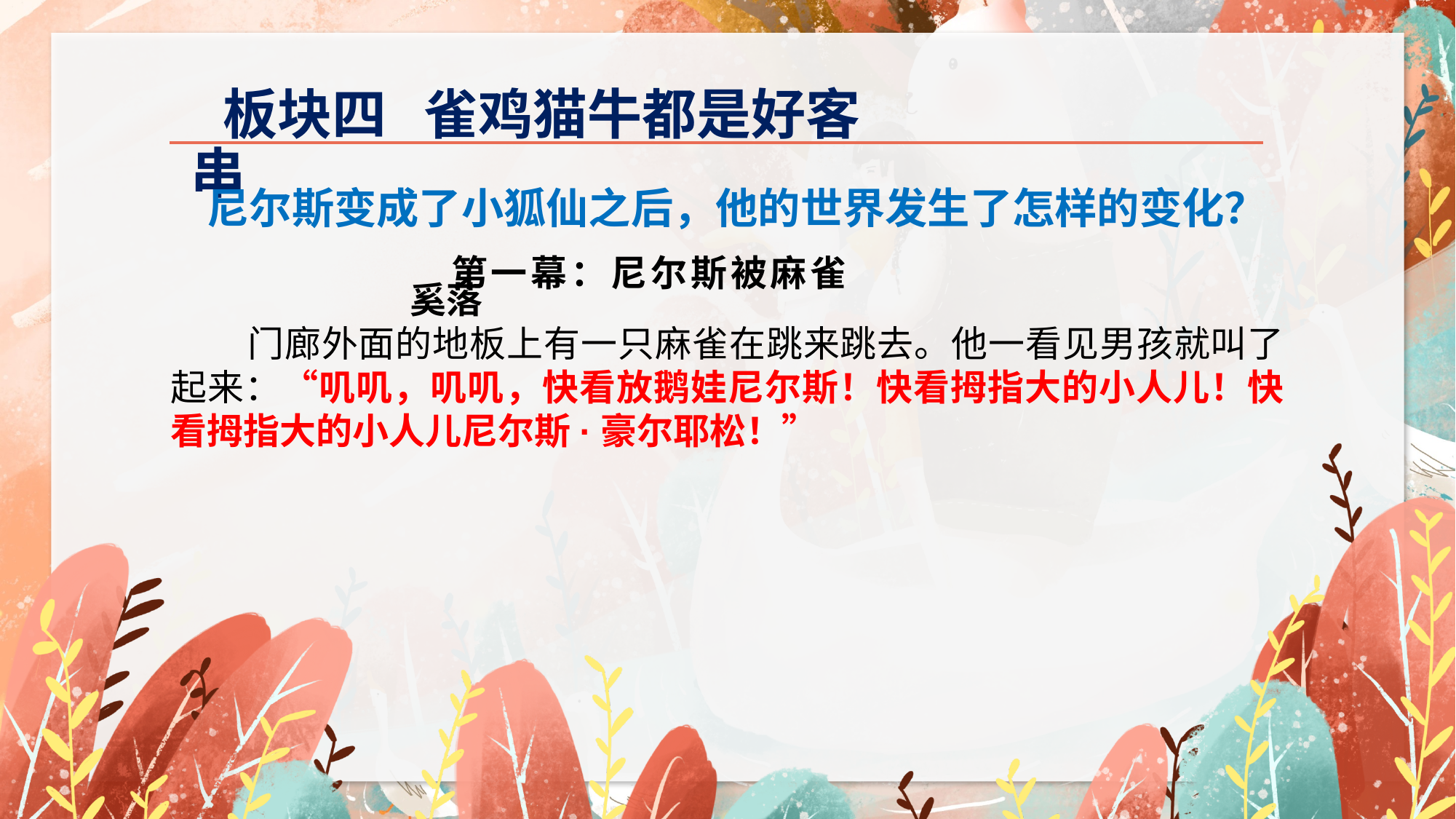

板块四   雀鸡猫牛都是好客串
     尼尔斯变成了小狐仙之后，他的世界发生了怎样的变化？
第一幕：尼尔斯被麻雀奚落
   门廊外面的地板上有一只麻雀在跳来跳去。他一看见男孩就叫了起来：“叽叽，叽叽，快看放鹅娃尼尔斯！快看拇指大的小人儿！快看拇指大的小人儿尼尔斯·豪尔耶松！”